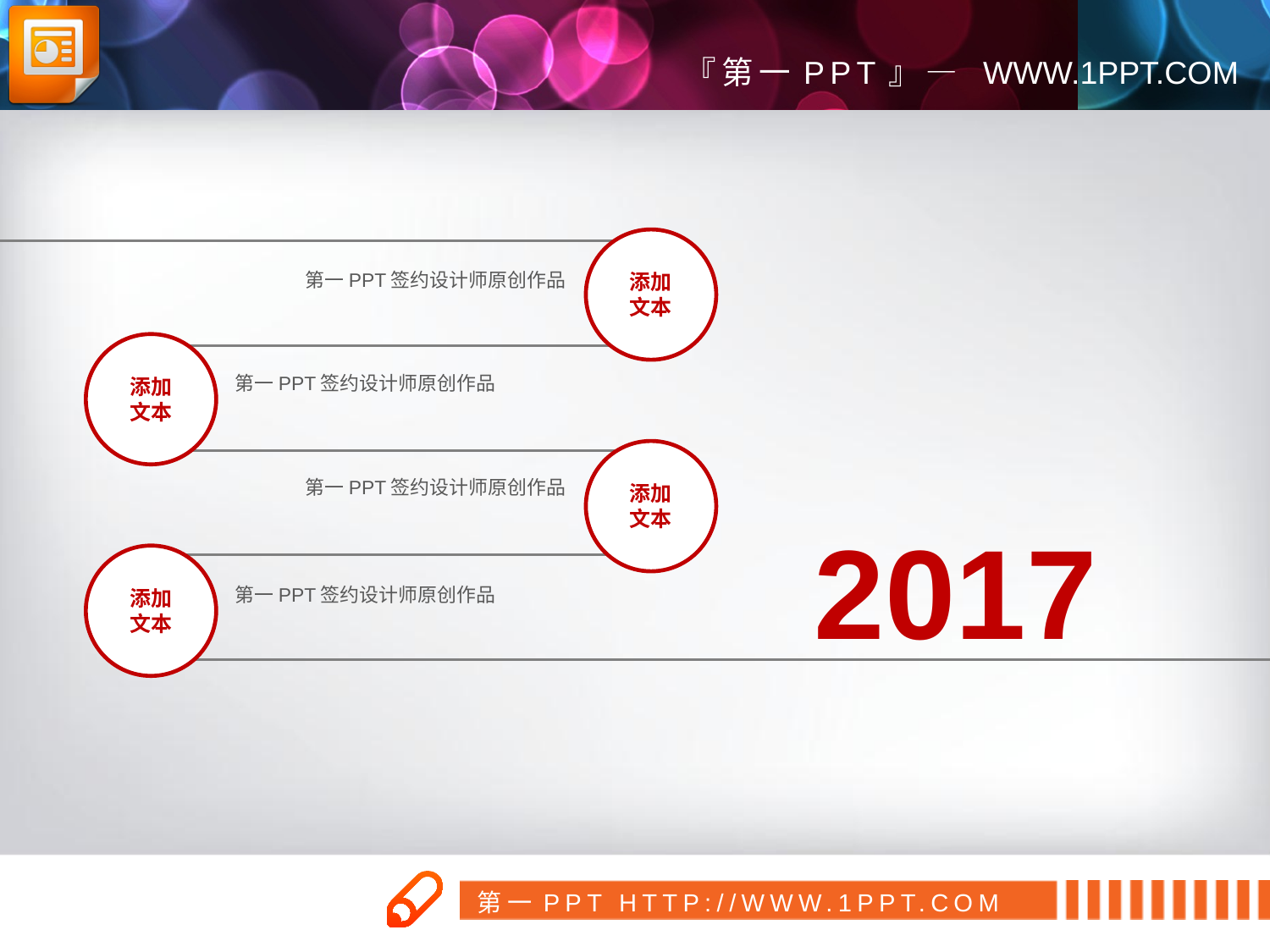

添加
文本
第一PPT签约设计师原创作品

添加
文本
第一PPT签约设计师原创作品

添加
文本
第一PPT签约设计师原创作品
2017

添加
文本
第一PPT签约设计师原创作品